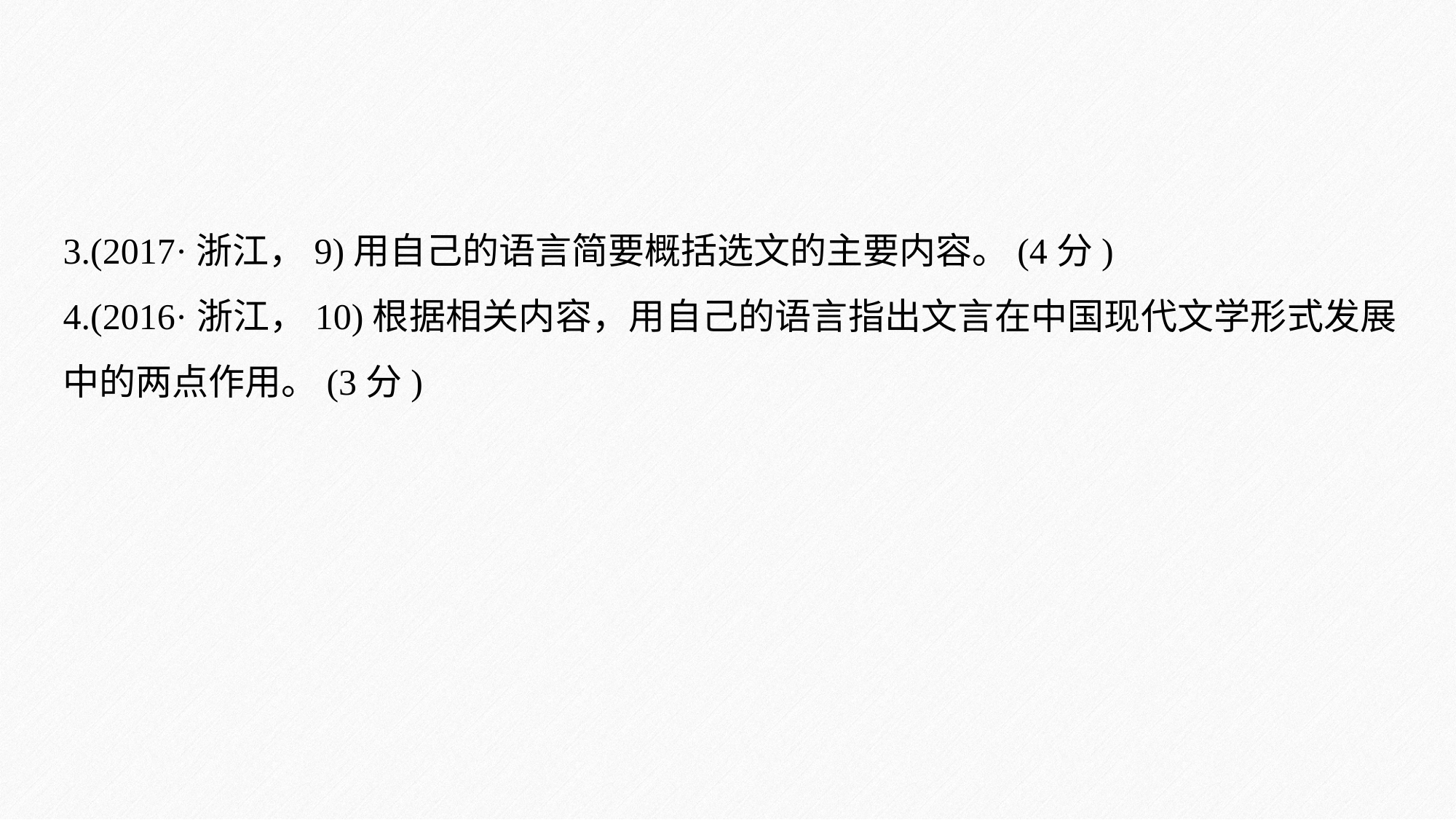

3.(2017·浙江，9)用自己的语言简要概括选文的主要内容。(4分)
4.(2016·浙江，10)根据相关内容，用自己的语言指出文言在中国现代文学形式发展中的两点作用。(3分)